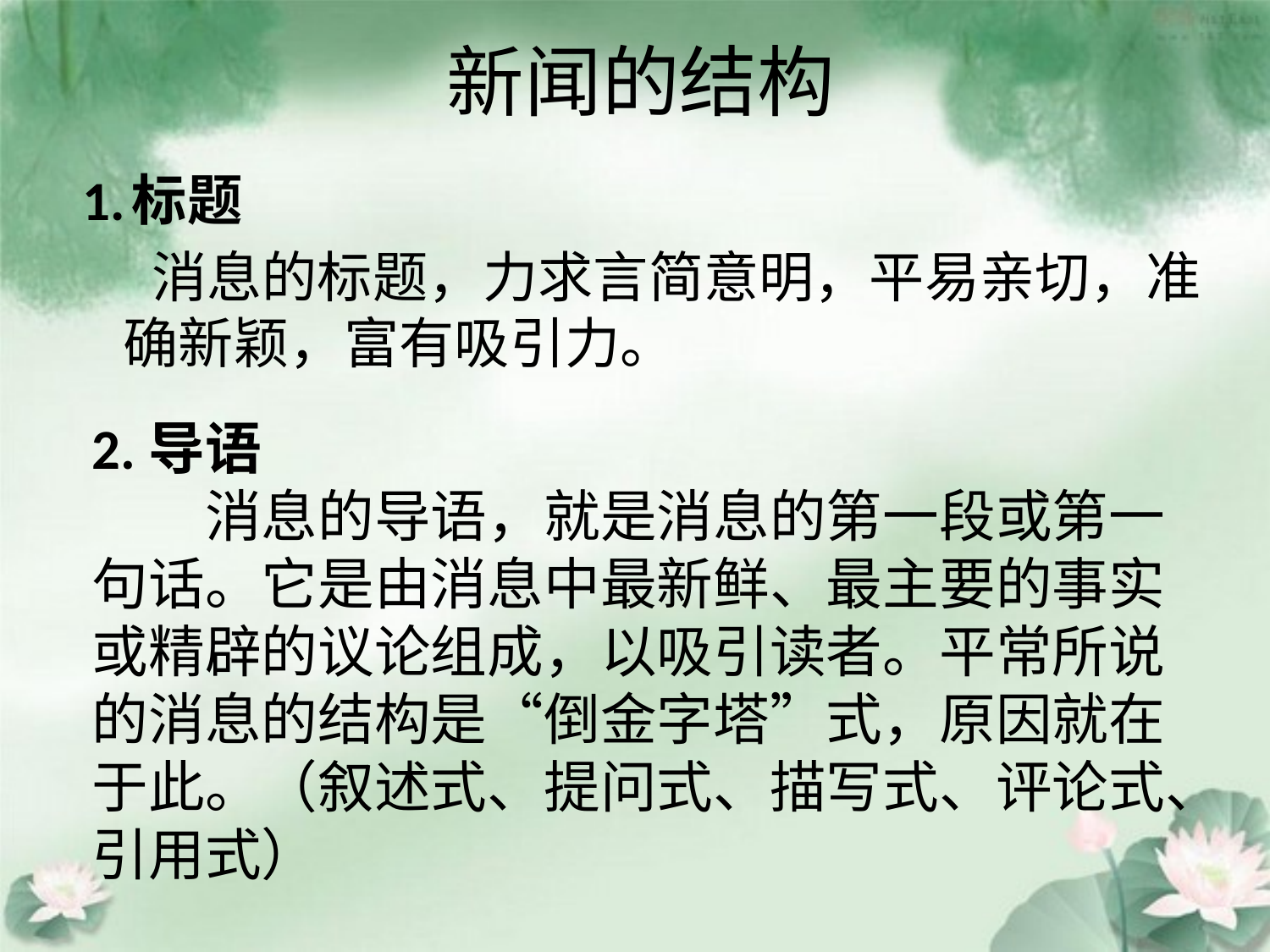

# 新闻的结构
1.标题
     消息的标题，力求言简意明，平易亲切，准确新颖，富有吸引力。

2.导语
　　消息的导语，就是消息的第一段或第一句话。它是由消息中最新鲜、最主要的事实或精辟的议论组成，以吸引读者。平常所说的消息的结构是“倒金字塔”式，原因就在于此。（叙述式、提问式、描写式、评论式、引用式）